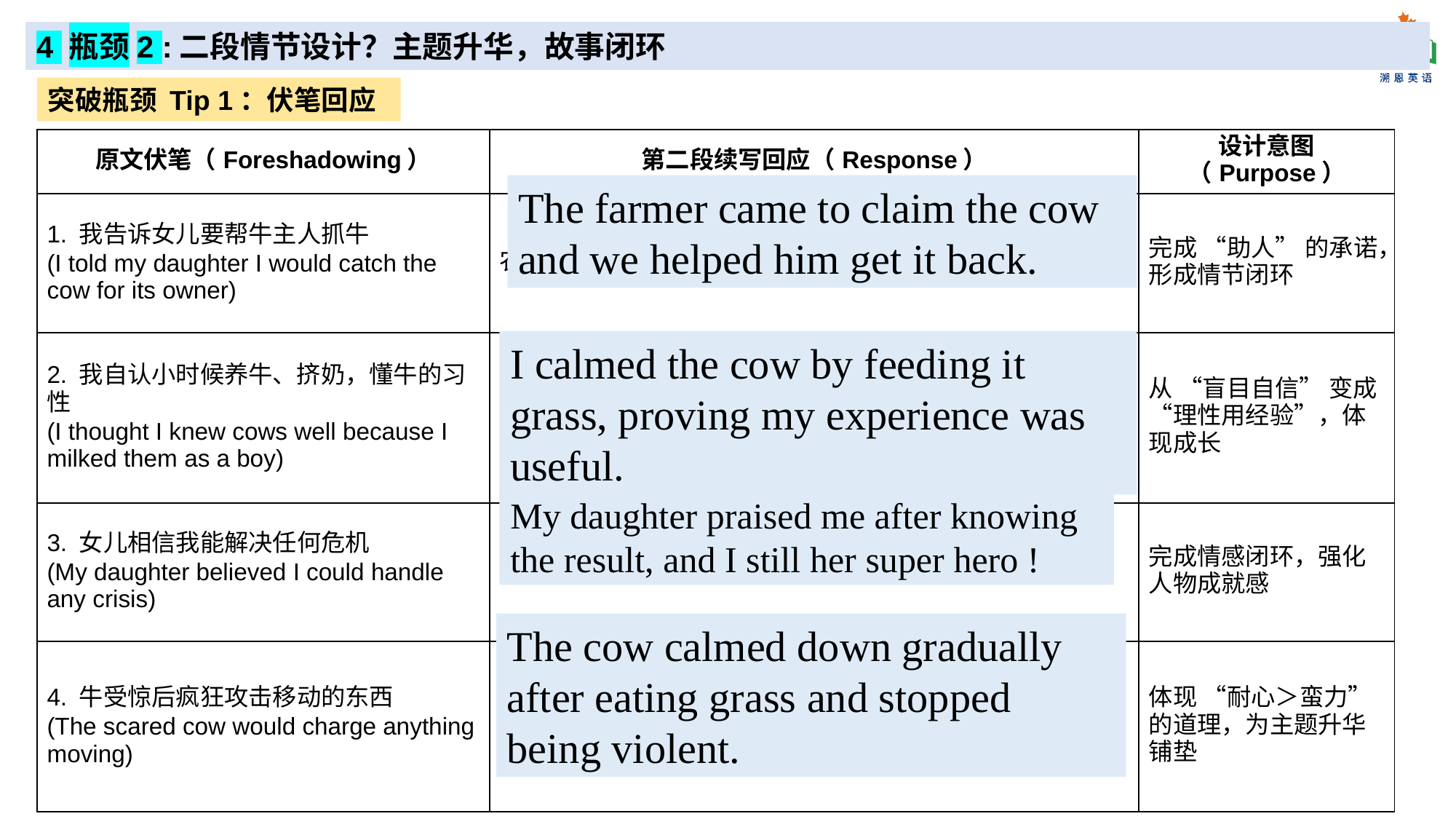

4 瓶颈2 :二段情节设计？主题升华，故事闭环
突破瓶颈 Tip 1：伏笔回应
| 原文伏笔（Foreshadowing） | 第二段续写回应（Response） | 设计意图（Purpose） |
| --- | --- | --- |
| 1. 我告诉女儿要帮牛主人抓牛 (I told my daughter I would catch the cow for its owner) | 农夫赶来认领牛，我们成功帮主人找回了牛 | 完成 “助人” 的承诺，形成情节闭环 |
| 2. 我自认小时候养牛、挤奶，懂牛的习性 (I thought I knew cows well because I milked them as a boy) | 我用 “喂青草” 的方法安抚牛，验证了经验的价值 | 从 “盲目自信” 变成 “理性用经验”，体现成长 |
| 3. 女儿相信我能解决任何危机 (My daughter believed I could handle any crisis) | 女儿知道结果后夸赞我，印证她的信任 | 完成情感闭环，强化人物成就感 |
| 4. 牛受惊后疯狂攻击移动的东西 (The scared cow would charge anything moving) | 牛在青草安抚下逐渐平静，不再暴躁 | 体现 “耐心＞蛮力” 的道理，为主题升华铺垫 |
The farmer came to claim the cow and we helped him get it back.
I calmed the cow by feeding it grass, proving my experience was useful.
My daughter praised me after knowing the result, and I still her super hero !
The cow calmed down gradually after eating grass and stopped being violent.